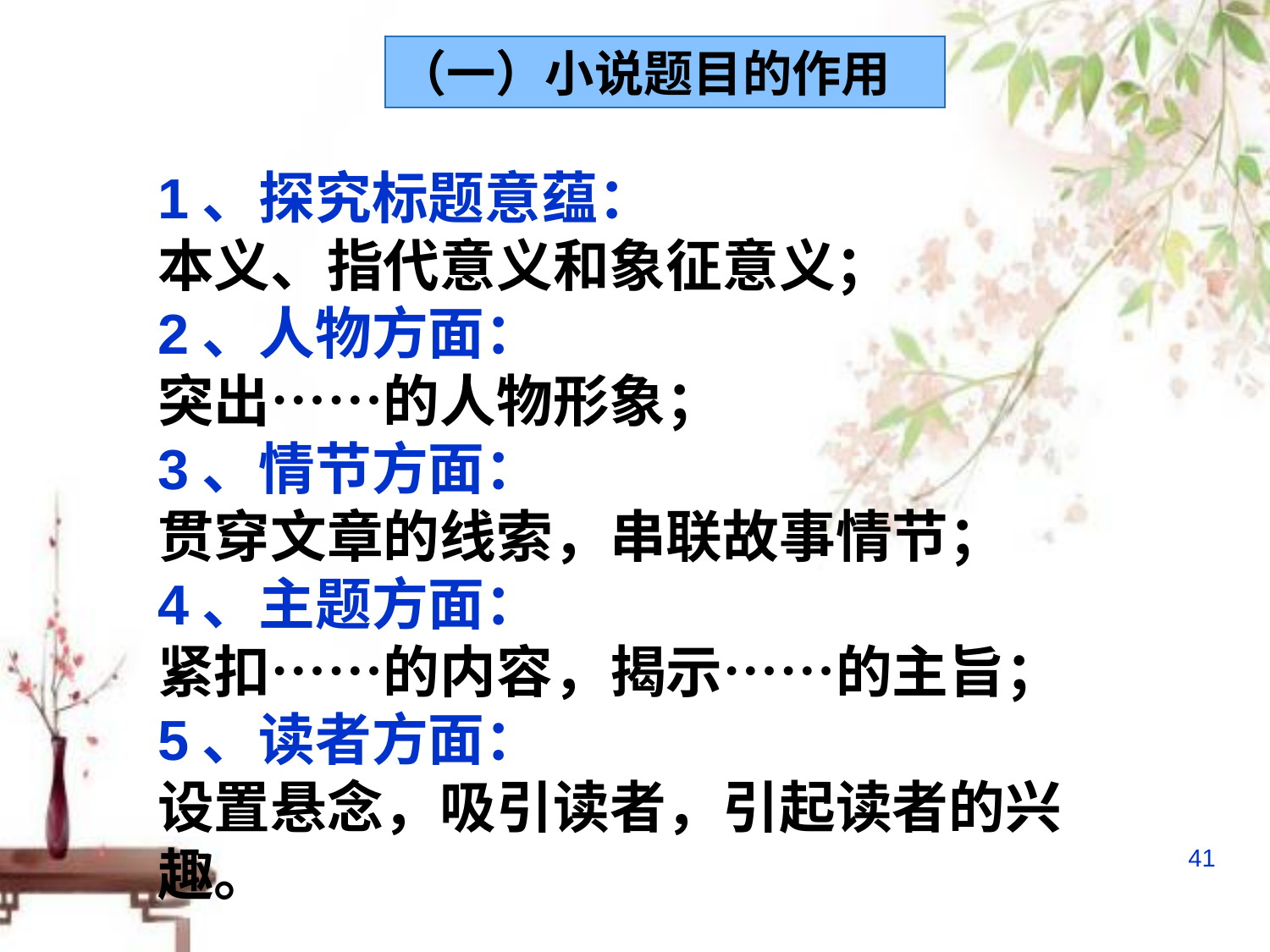

（一）小说题目的作用
1、探究标题意蕴：
本义、指代意义和象征意义；
2、人物方面：
突出……的人物形象；
3、情节方面：
贯穿文章的线索，串联故事情节；
4、主题方面：
紧扣……的内容，揭示……的主旨；
5、读者方面：
设置悬念，吸引读者，引起读者的兴趣。
41